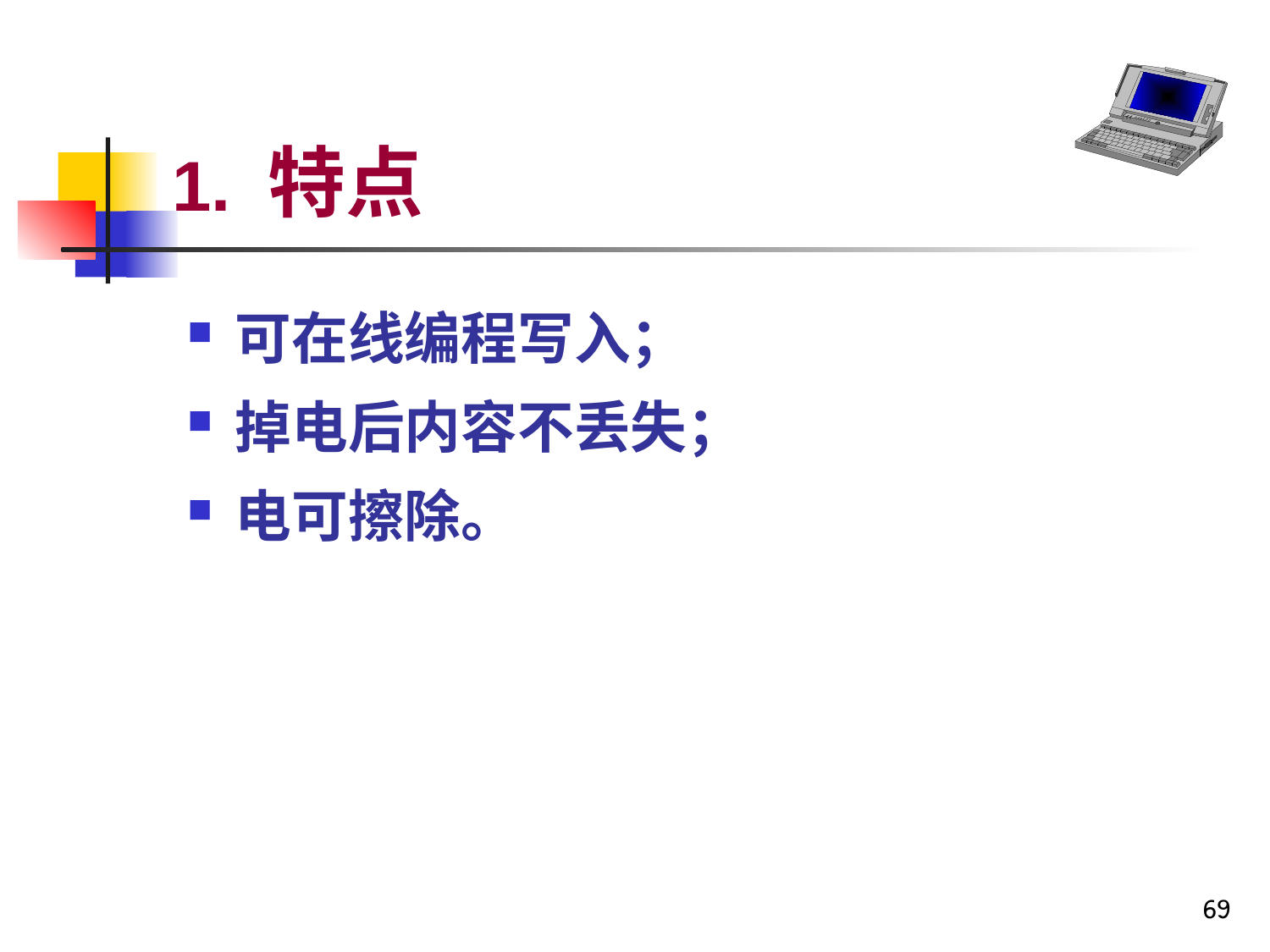

# 1. 特点
可在线编程写入；
掉电后内容不丢失；
电可擦除。
69